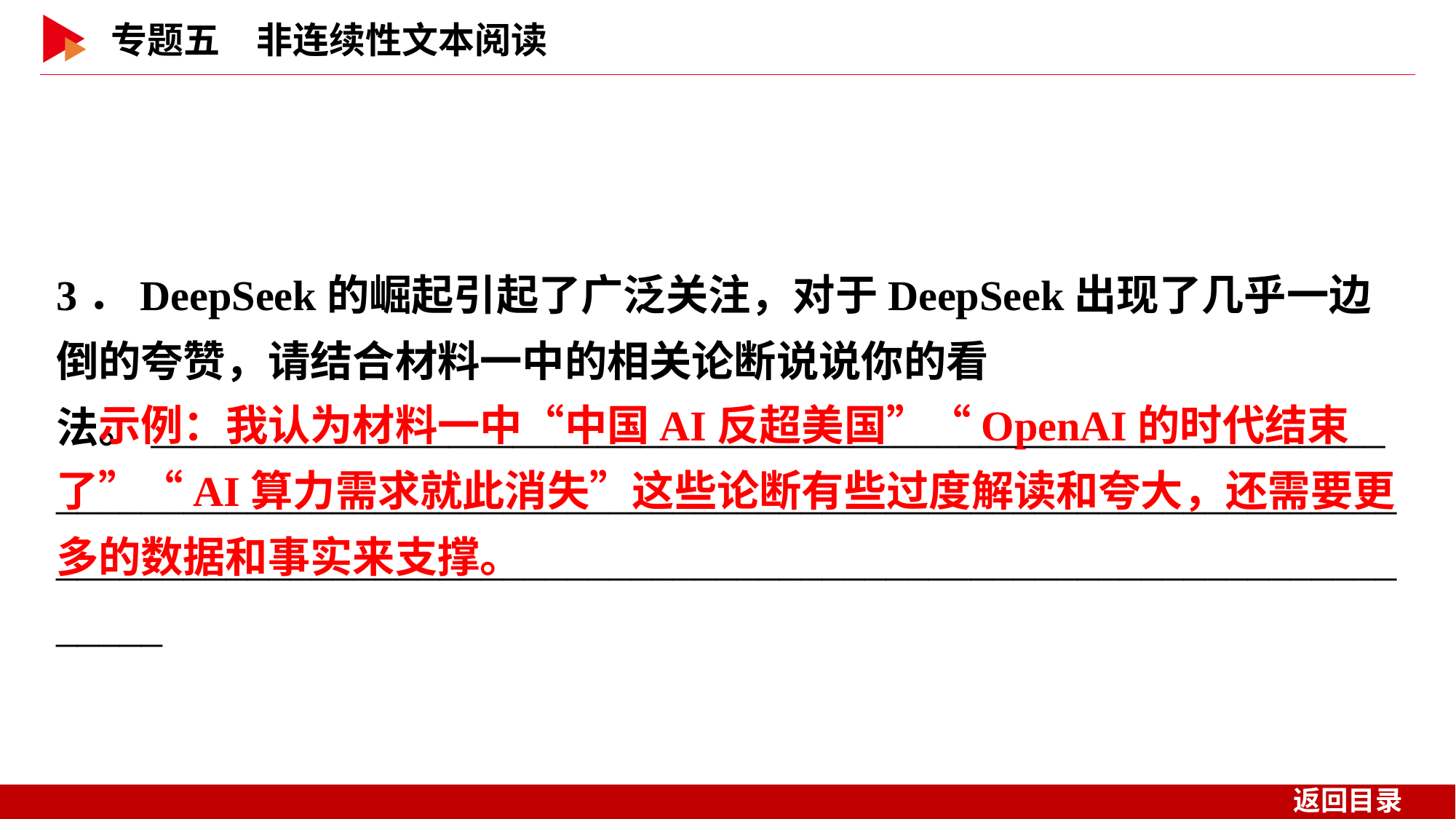

3．DeepSeek的崛起引起了广泛关注，对于DeepSeek出现了几乎一边倒的夸赞，请结合材料一中的相关论断说说你的看法。_____________________________________________________________________________________________________________________________________________________________________________________________
　示例：我认为材料一中“中国AI反超美国”“OpenAI的时代结束了”“AI算力需求就此消失”这些论断有些过度解读和夸大，还需要更多的数据和事实来支撑。